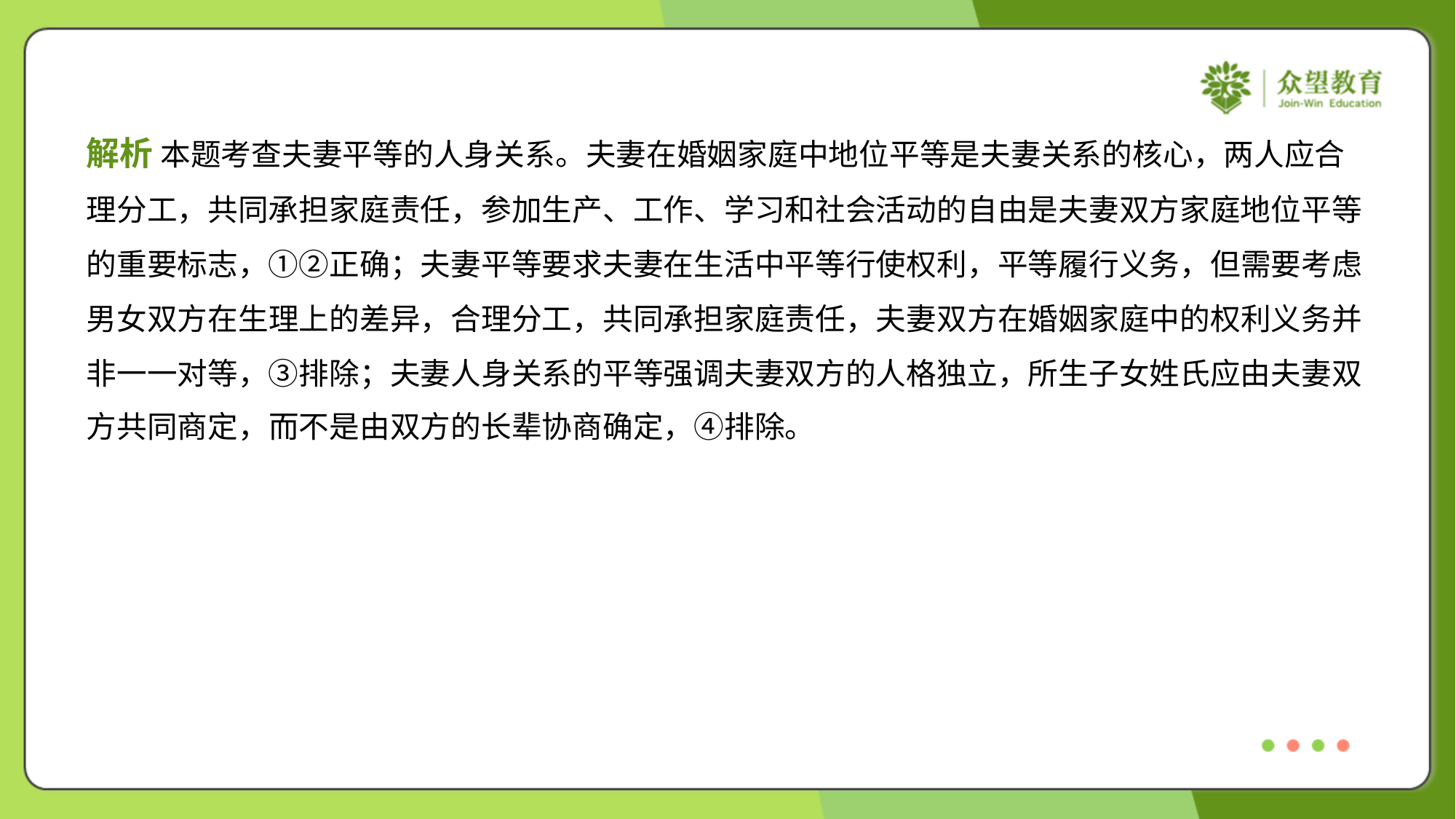

解析 本题考查夫妻平等的人身关系。夫妻在婚姻家庭中地位平等是夫妻关系的核心，两人应合
理分工，共同承担家庭责任，参加生产、工作、学习和社会活动的自由是夫妻双方家庭地位平等
的重要标志，①②正确；夫妻平等要求夫妻在生活中平等行使权利，平等履行义务，但需要考虑
男女双方在生理上的差异，合理分工，共同承担家庭责任，夫妻双方在婚姻家庭中的权利义务并
非一一对等，③排除；夫妻人身关系的平等强调夫妻双方的人格独立，所生子女姓氏应由夫妻双
方共同商定，而不是由双方的长辈协商确定，④排除。